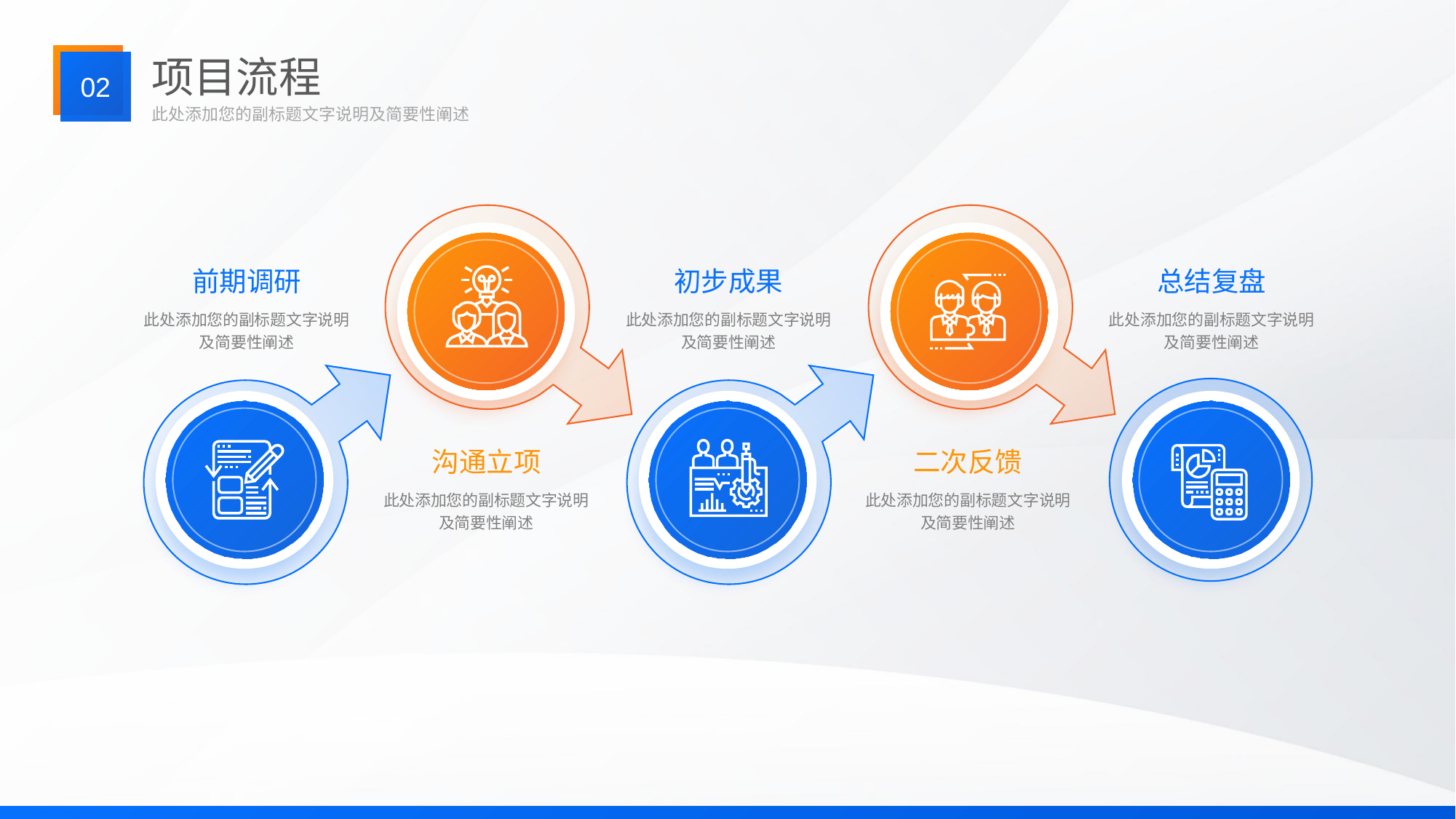

项目流程

02
此处添加您的副标题文字说明及简要性阐述

前期调研
初步成果
总结复盘

此处添加您的副标题文字说明及简要性阐述
此处添加您的副标题文字说明及简要性阐述
此处添加您的副标题文字说明及简要性阐述

沟通立项
二次反馈

此处添加您的副标题文字说明及简要性阐述
此处添加您的副标题文字说明及简要性阐述